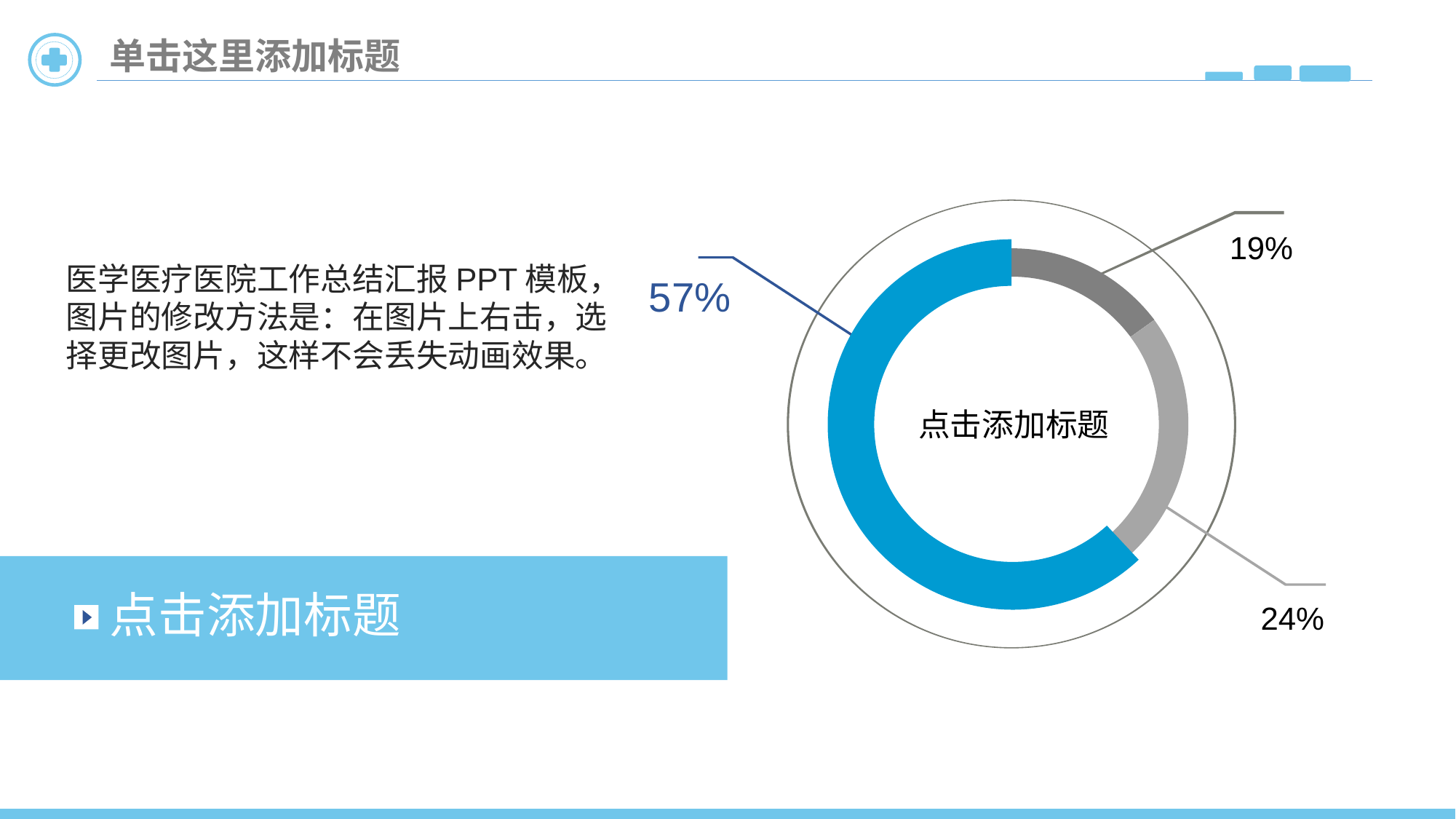

单击这里添加标题

19%

57%

医学医疗医院工作总结汇报PPT模板，图片的修改方法是：在图片上右击，选择更改图片，这样不会丢失动画效果。
点击添加标题

24%

点击添加标题